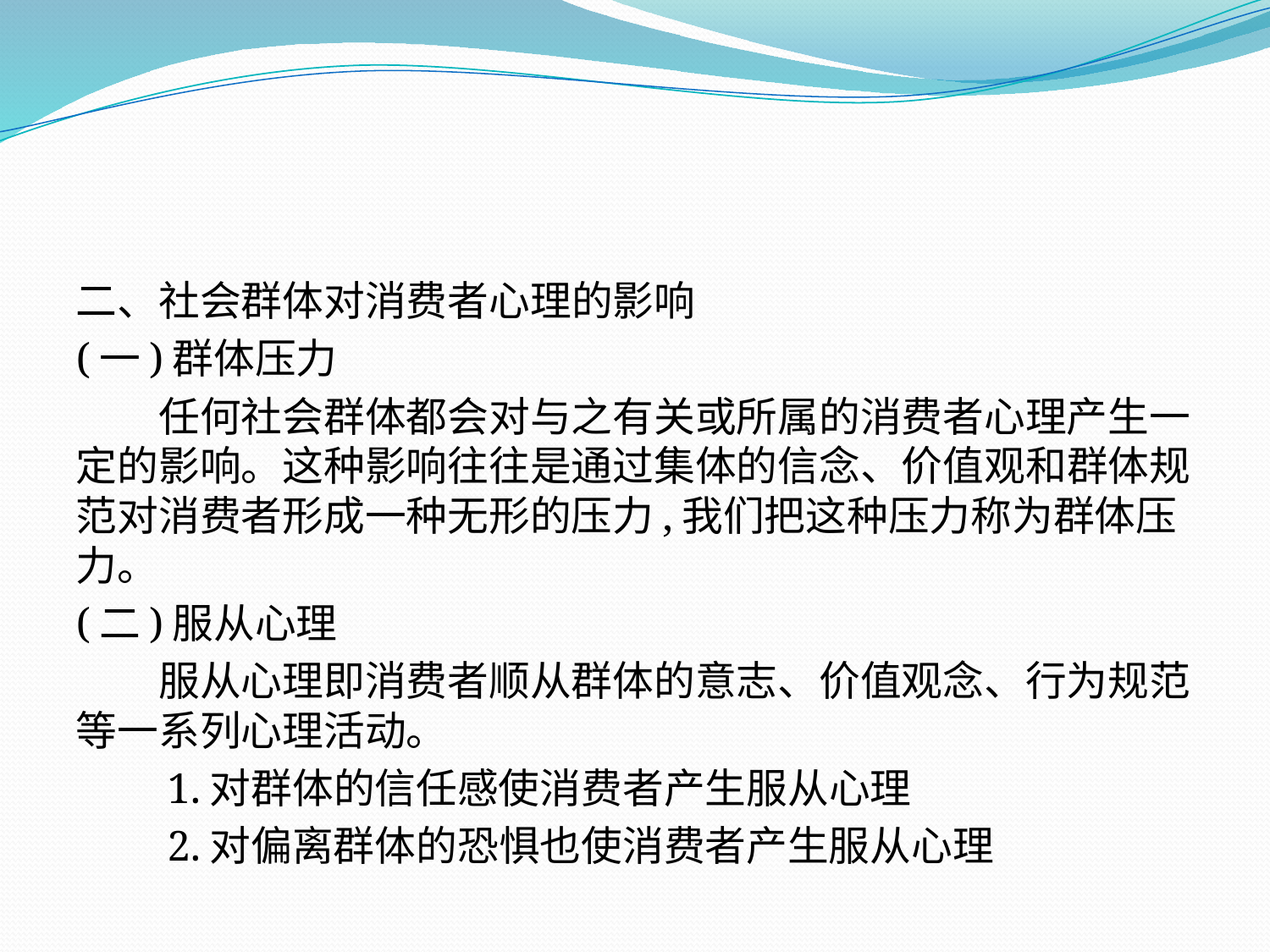

二、社会群体对消费者心理的影响
(一)群体压力
　　任何社会群体都会对与之有关或所属的消费者心理产生一定的影响。这种影响往往是通过集体的信念、价值观和群体规范对消费者形成一种无形的压力,我们把这种压力称为群体压力。
(二)服从心理
　　服从心理即消费者顺从群体的意志、价值观念、行为规范等一系列心理活动。
　　1.对群体的信任感使消费者产生服从心理
　　2.对偏离群体的恐惧也使消费者产生服从心理